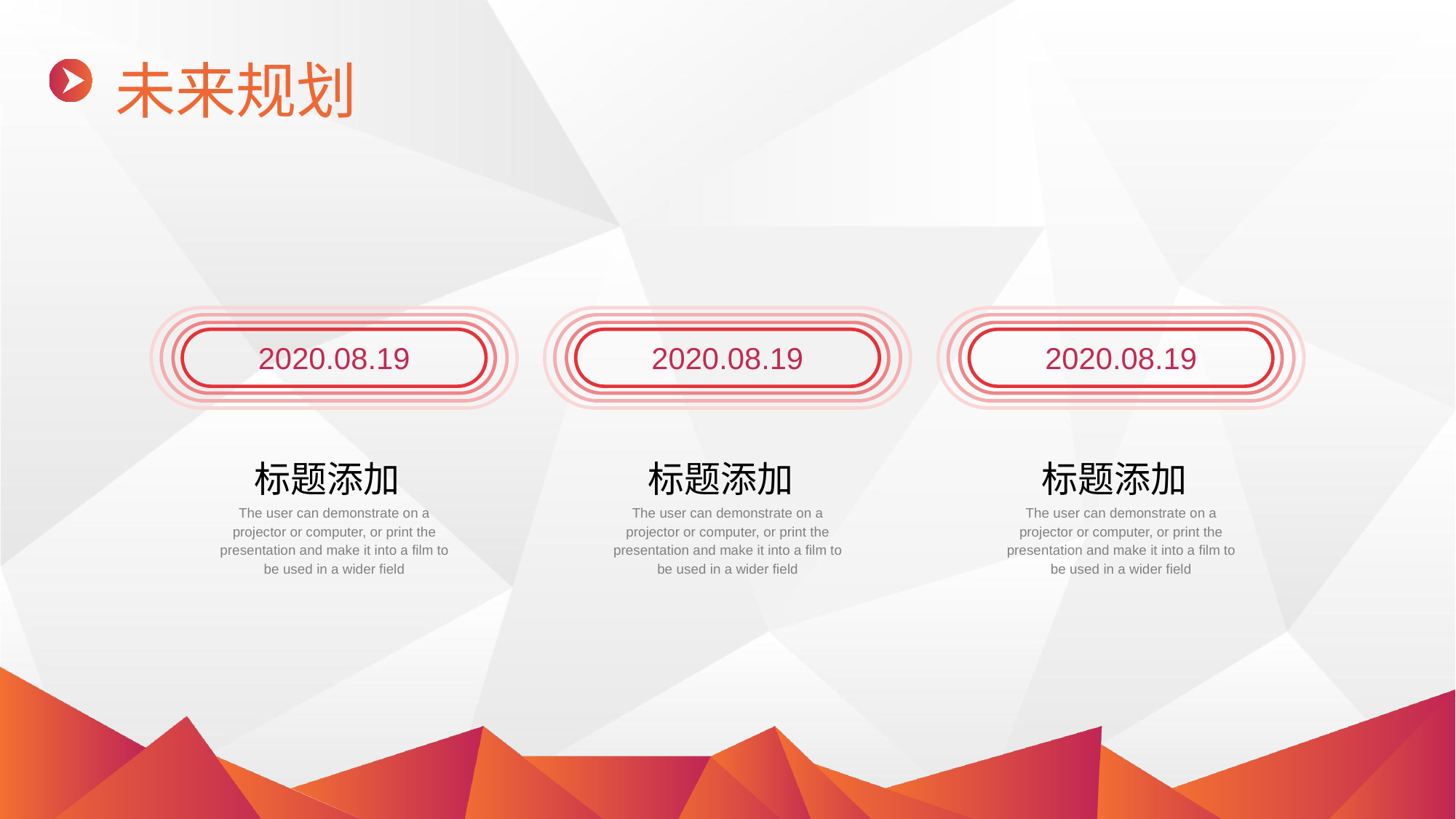

未来规划

2020.08.19
2020.08.19
2020.08.19
标题添加
The user can demonstrate on a projector or computer, or print the presentation and make it into a film to be used in a wider field
标题添加
The user can demonstrate on a projector or computer, or print the presentation and make it into a film to be used in a wider field
标题添加
The user can demonstrate on a projector or computer, or print the presentation and make it into a film to be used in a wider field